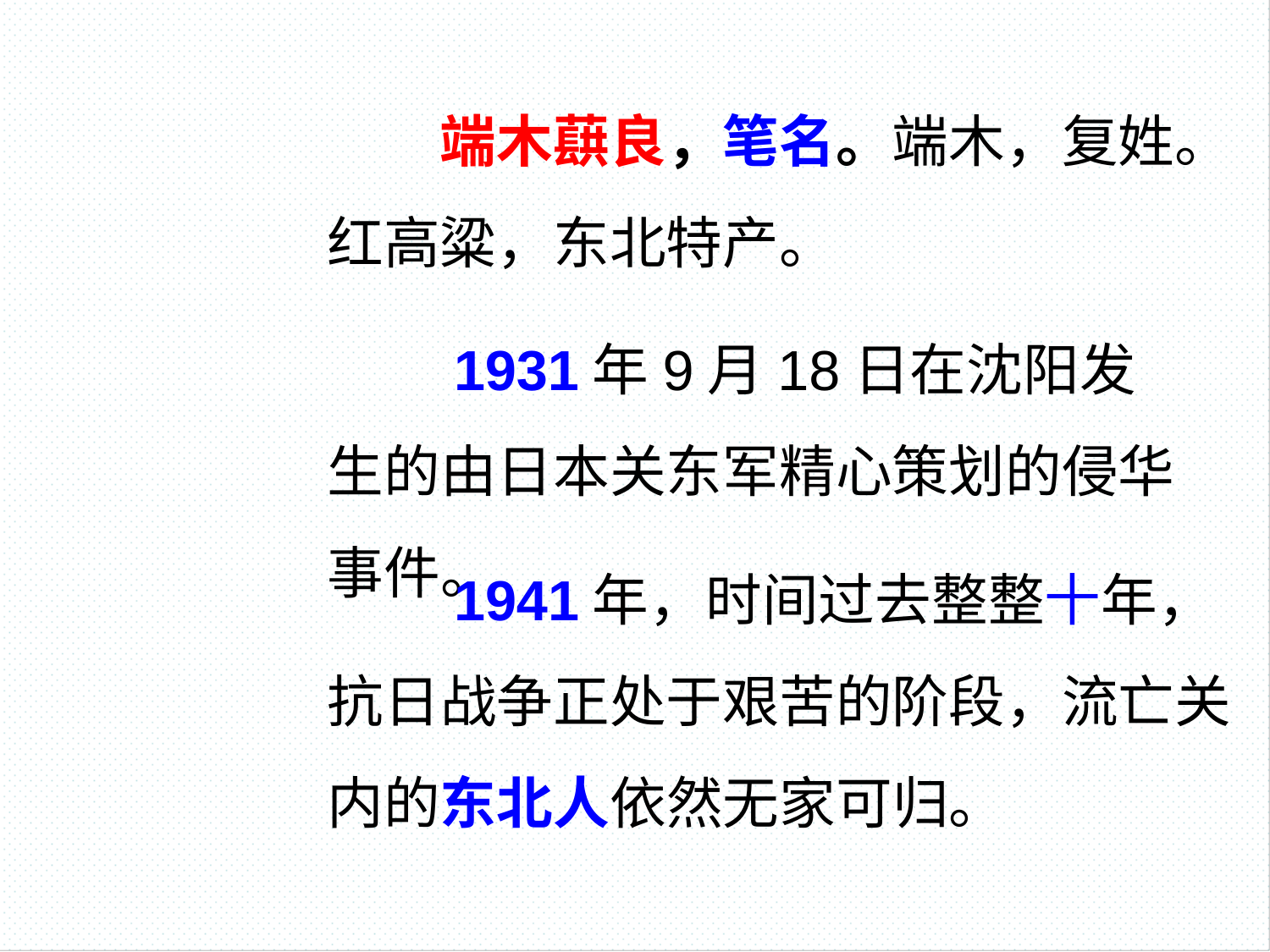

# 端木蕻良，笔名。端木，复姓。红高粱，东北特产。
　　1931年9月18日在沈阳发生的由日本关东军精心策划的侵华事件。
　　1941年，时间过去整整十年，抗日战争正处于艰苦的阶段，流亡关内的东北人依然无家可归。